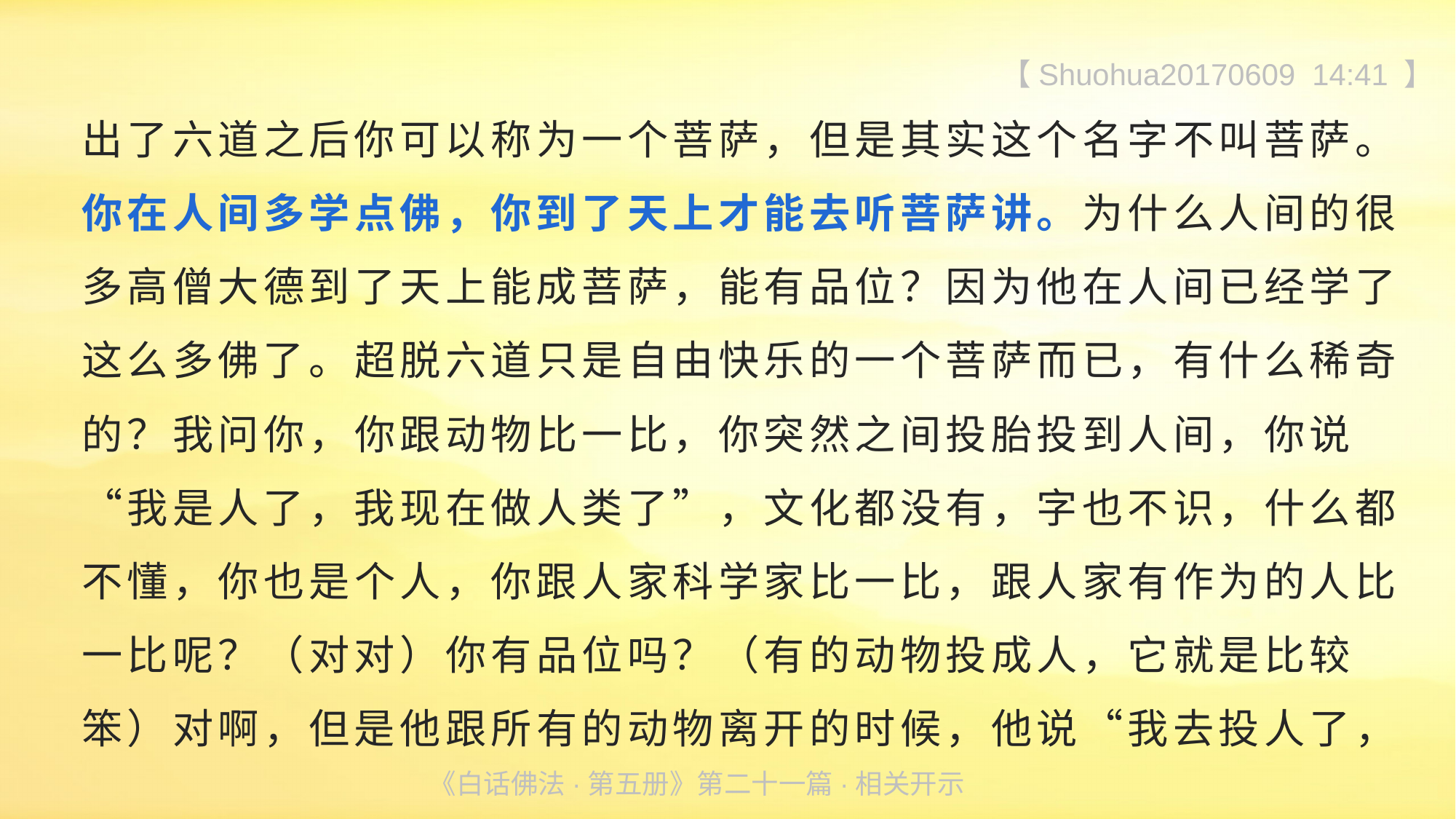

【Shuohua20170609  14:41 】
出了六道之后你可以称为一个菩萨，但是其实这个名字不叫菩萨。你在人间多学点佛，你到了天上才能去听菩萨讲。为什么人间的很多高僧大德到了天上能成菩萨，能有品位？因为他在人间已经学了这么多佛了。超脱六道只是自由快乐的一个菩萨而已，有什么稀奇的？我问你，你跟动物比一比，你突然之间投胎投到人间，你说“我是人了，我现在做人类了”，文化都没有，字也不识，什么都不懂，你也是个人，你跟人家科学家比一比，跟人家有作为的人比一比呢？（对对）你有品位吗？（有的动物投成人，它就是比较笨）对啊，但是他跟所有的动物离开的时候，他说“我去投人了，
《白话佛法·第五册》第二十一篇·相关开示